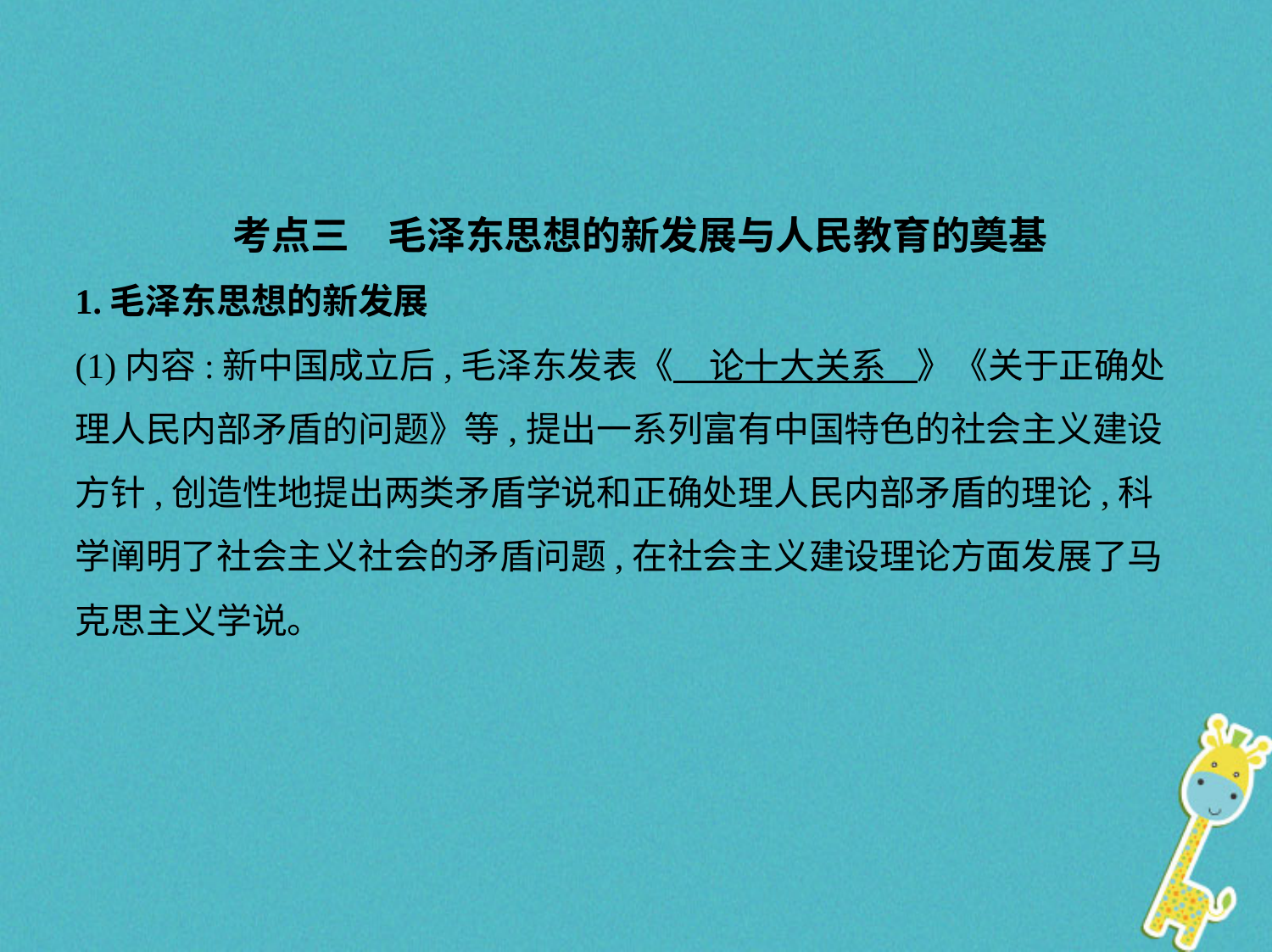

考点三　毛泽东思想的新发展与人民教育的奠基
1.毛泽东思想的新发展
(1)内容:新中国成立后,毛泽东发表《　论十大关系    》《关于正确处
理人民内部矛盾的问题》等,提出一系列富有中国特色的社会主义建设
方针,创造性地提出两类矛盾学说和正确处理人民内部矛盾的理论,科
学阐明了社会主义社会的矛盾问题,在社会主义建设理论方面发展了马
克思主义学说。